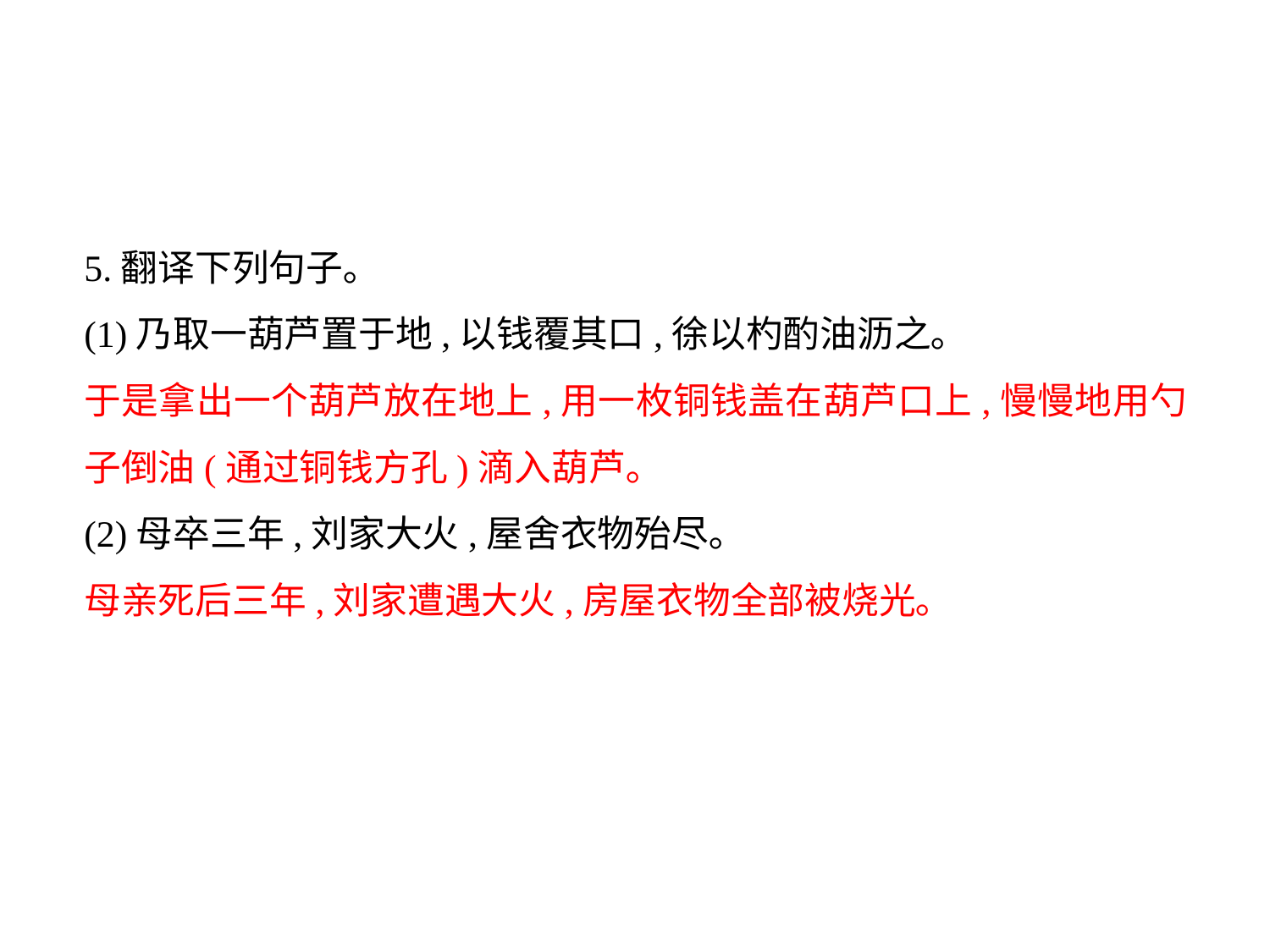

5.翻译下列句子｡
(1)乃取一葫芦置于地,以钱覆其口,徐以杓酌油沥之｡
于是拿出一个葫芦放在地上,用一枚铜钱盖在葫芦口上,慢慢地用勺子倒油(通过铜钱方孔)滴入葫芦｡
(2)母卒三年,刘家大火,屋舍衣物殆尽｡
母亲死后三年,刘家遭遇大火,房屋衣物全部被烧光｡